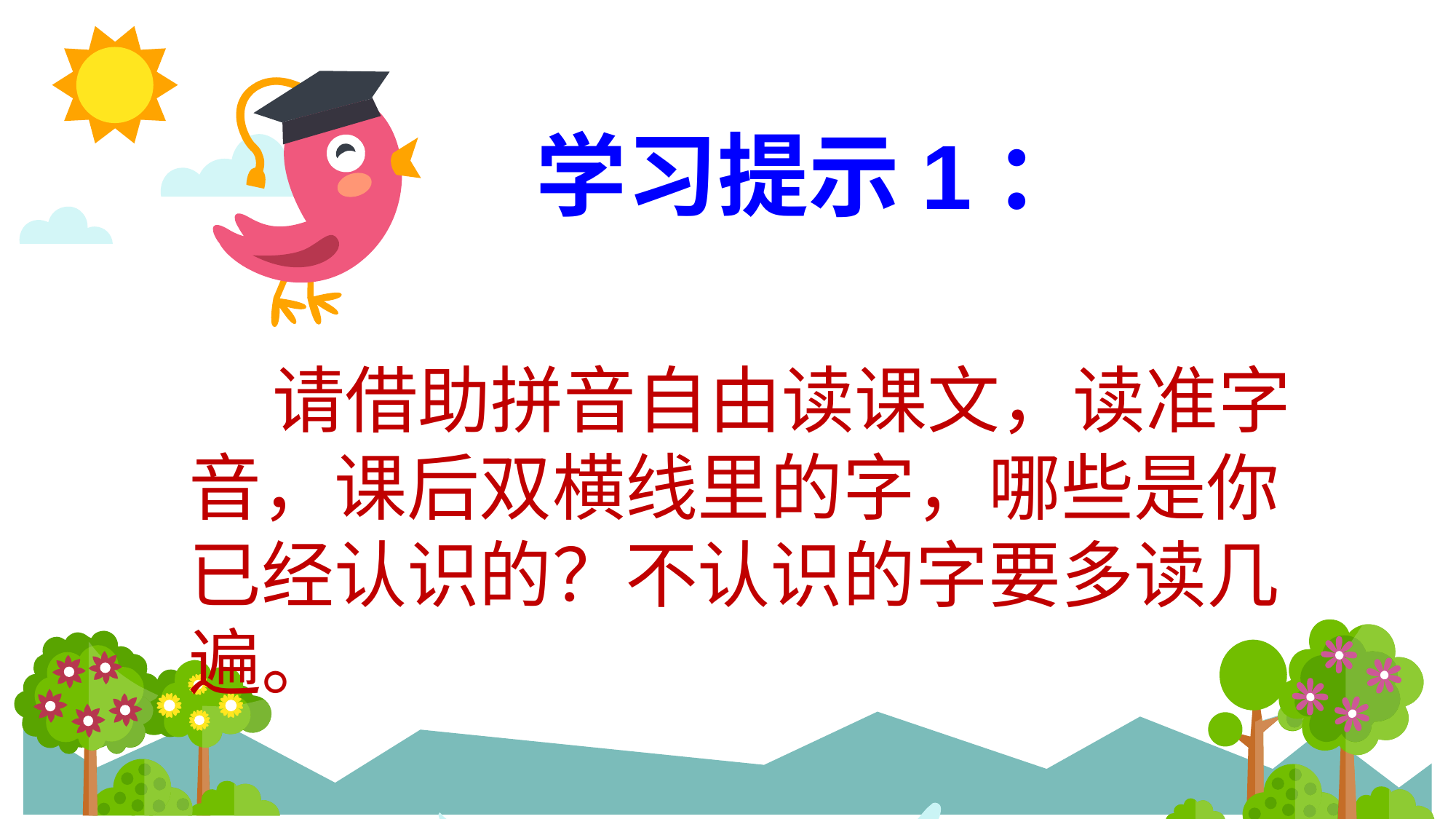

学习提示1：
    请借助拼音自由读课文，读准字音，课后双横线里的字，哪些是你已经认识的？不认识的字要多读几遍。